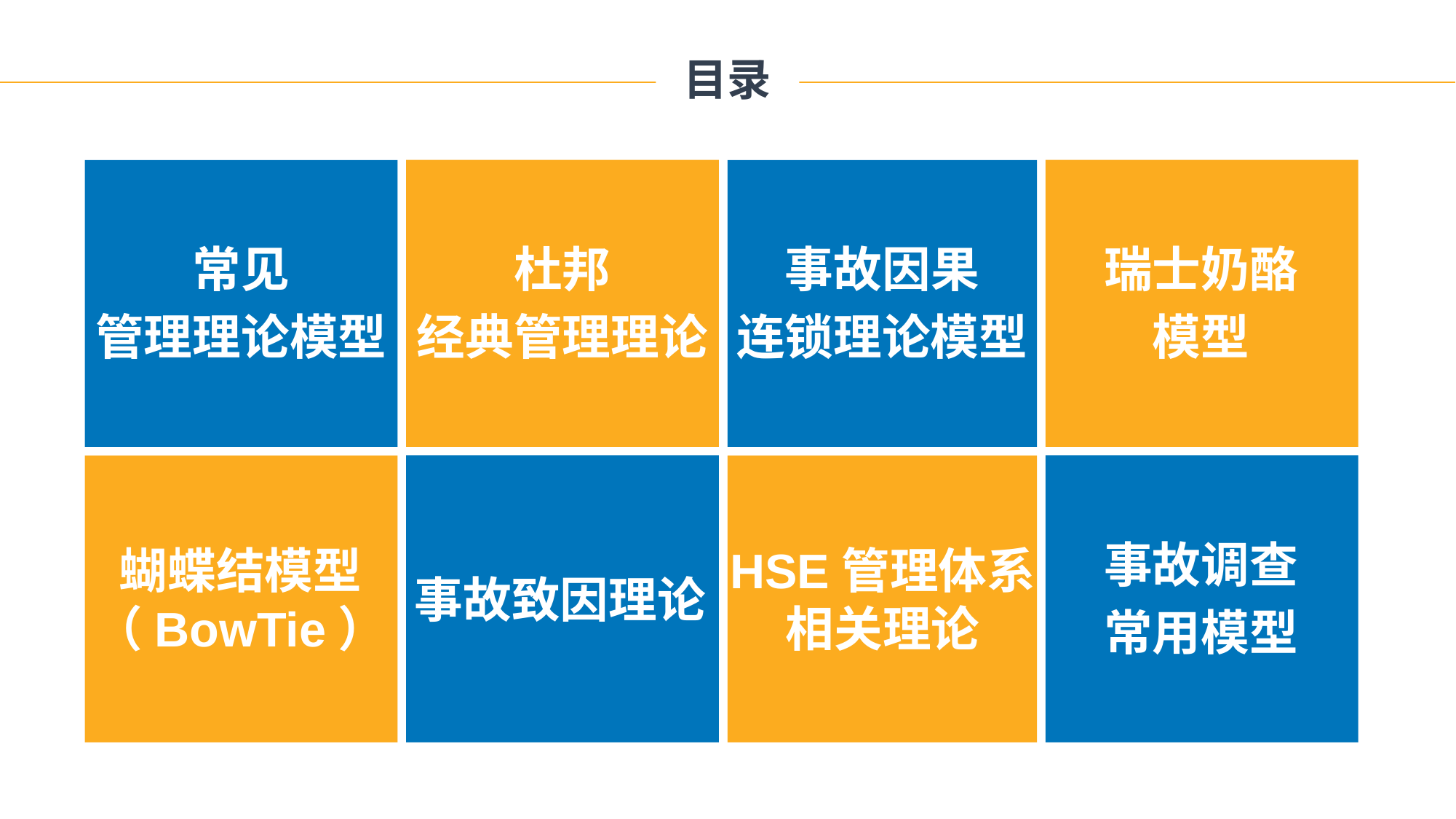

目录

常见
管理理论模型
杜邦
经典管理理论
事故因果
连锁理论模型
瑞士奶酪
模型

事故调查
常用模型
蝴蝶结模型（BowTie）
HSE管理体系相关理论
事故致因理论